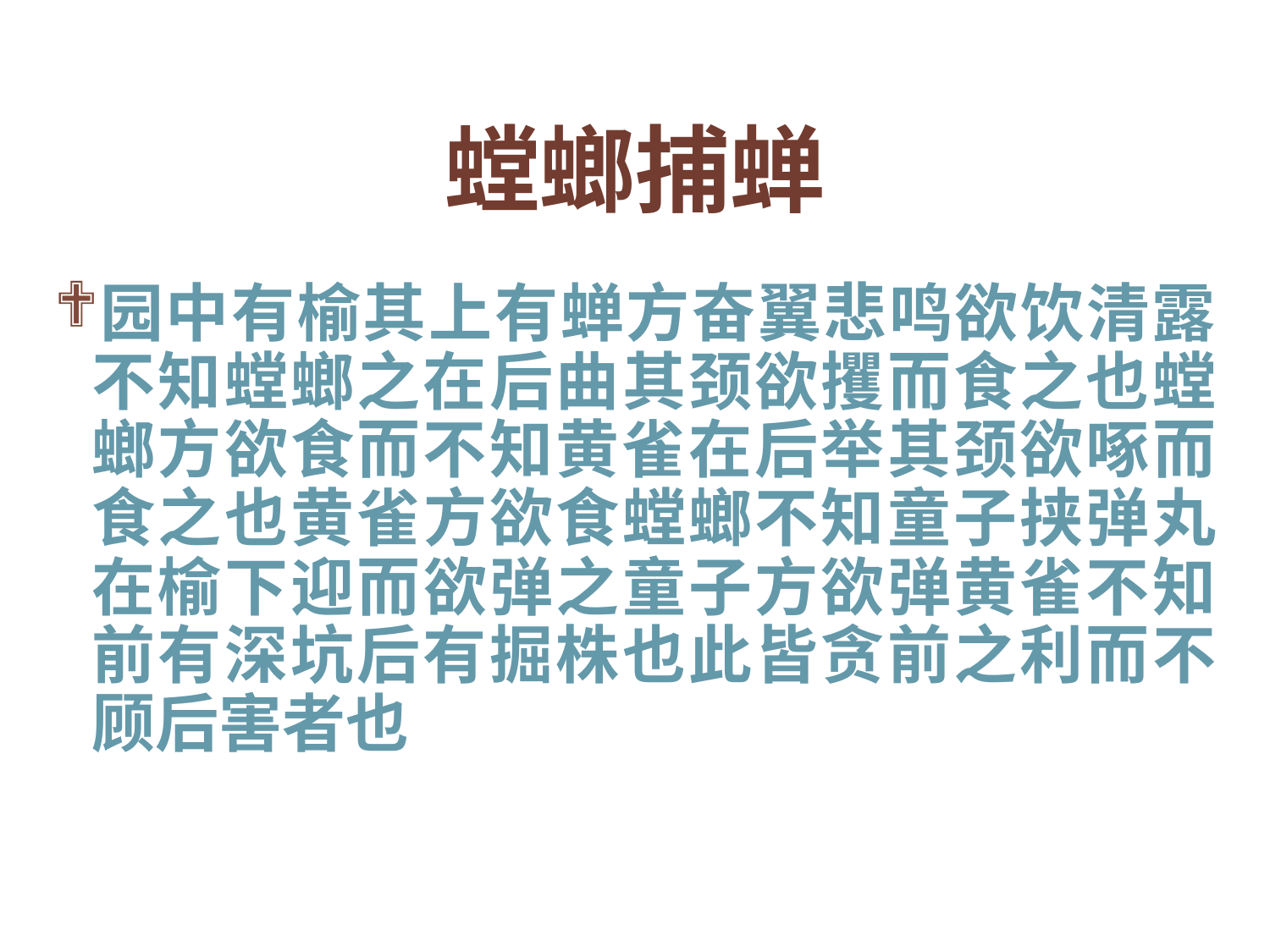

螳螂捕蝉
园中有榆其上有蝉方奋翼悲鸣欲饮清露不知螳螂之在后曲其颈欲攫而食之也螳螂方欲食而不知黄雀在后举其颈欲啄而食之也黄雀方欲食螳螂不知童子挟弹丸在榆下迎而欲弹之童子方欲弹黄雀不知前有深坑后有掘株也此皆贪前之利而不顾后害者也
#
